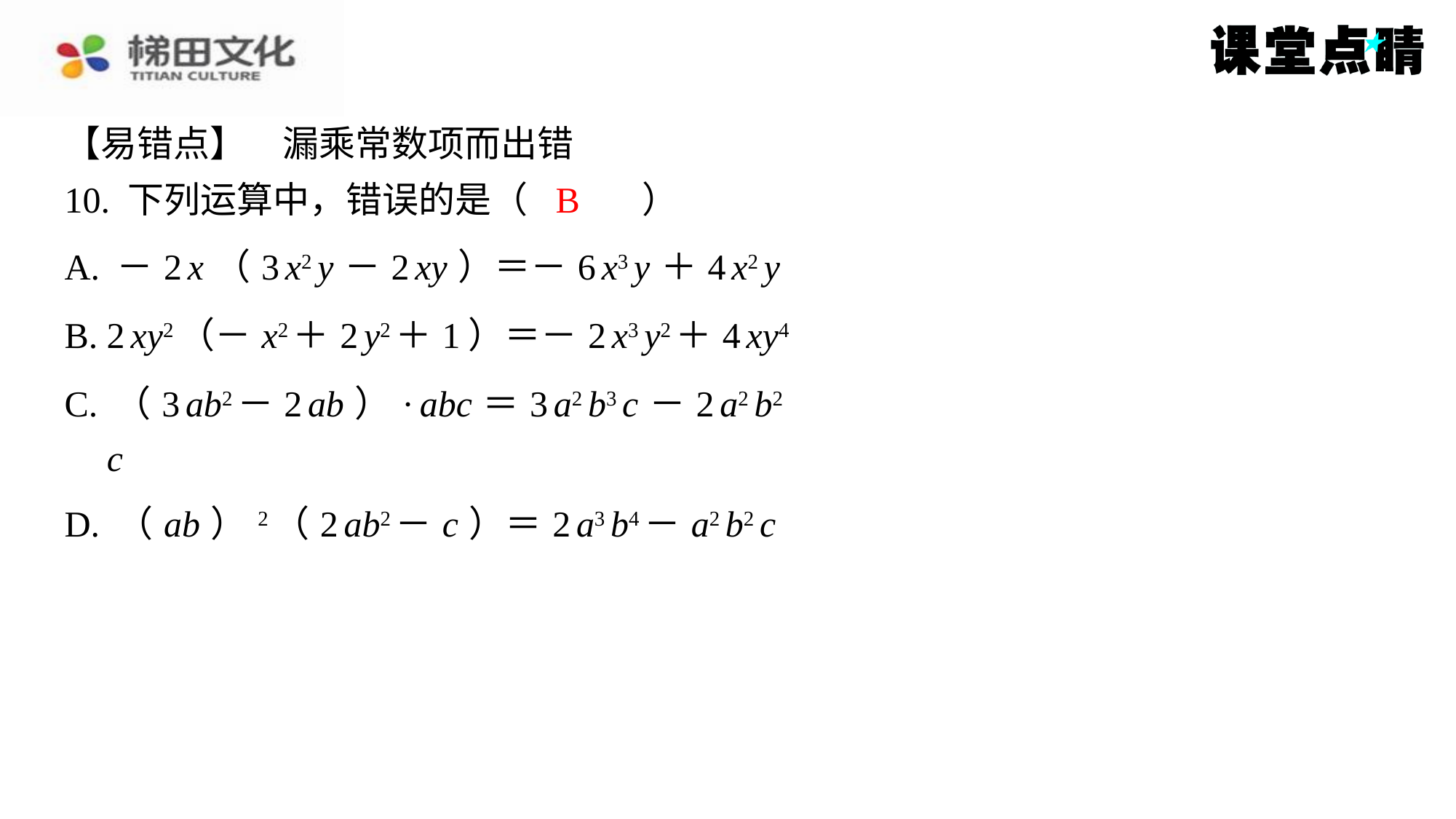

【易错点】　漏乘常数项而出错
10. 下列运算中，错误的是（　B　）
B
| A. －2 x （3 x2 y －2 xy ）＝－6 x3 y ＋4 x2 y |
| --- |
| B. 2 xy2（－ x2＋2 y2＋1）＝－2 x3 y2＋4 xy4 |
| C. （3 ab2－2 ab ）· abc ＝3 a2 b3 c －2 a2 b2 c |
| D. （ ab ）2（2 ab2－ c ）＝2 a3 b4－ a2 b2 c |